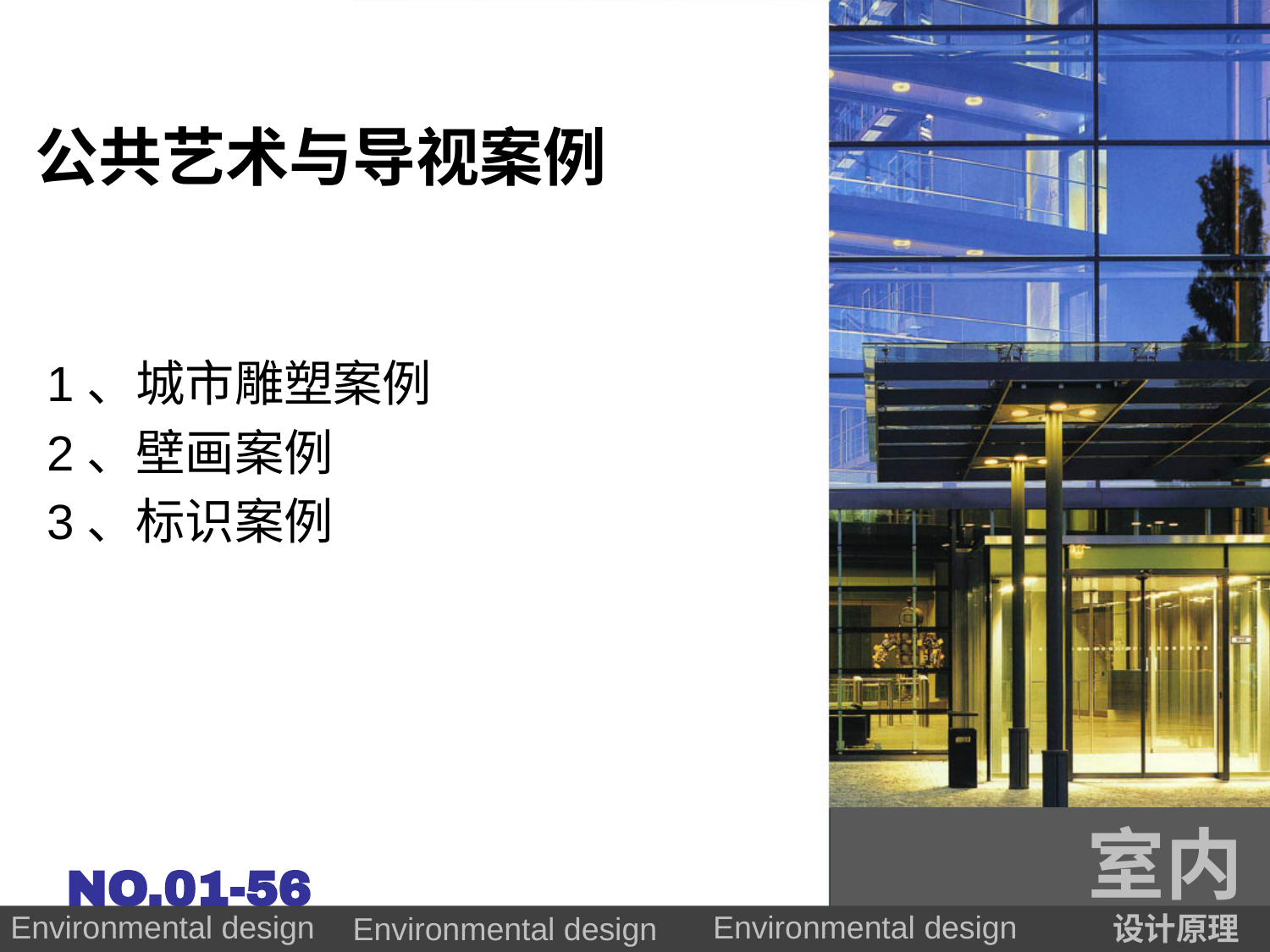

# 公共艺术与导视案例
1、城市雕塑案例
2、壁画案例
3、标识案例

室内

NO.01-56
设计原理
Environmental design
Environmental design
Environmental design